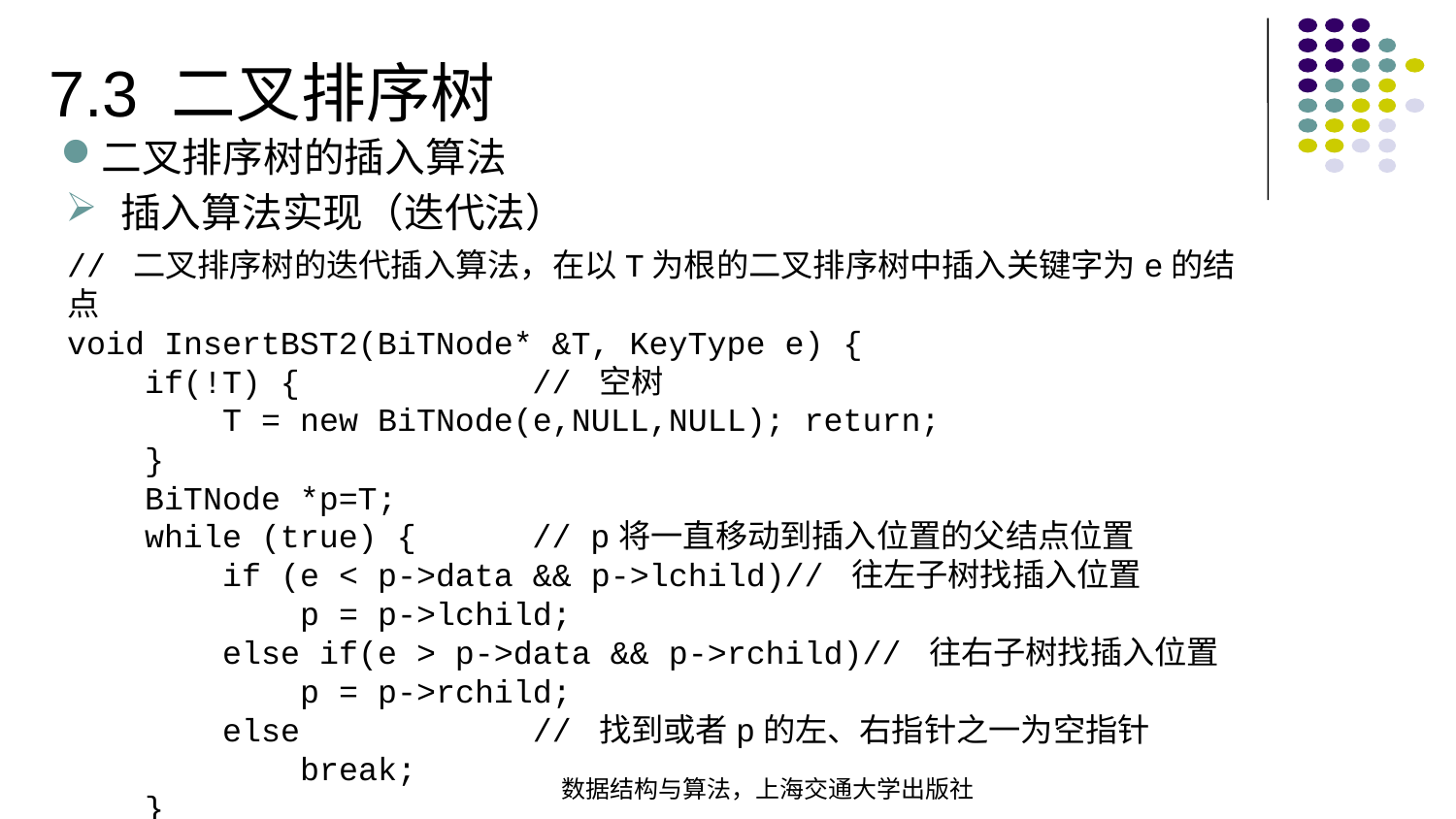

7.3 二叉排序树
二叉排序树的插入算法
插入算法实现（迭代法）
// 二叉排序树的迭代插入算法，在以T为根的二叉排序树中插入关键字为e的结点void InsertBST2(BiTNode* &T, KeyType e) {    if(!T) {            // 空树        T = new BiTNode(e,NULL,NULL); return;    }    BiTNode *p=T;    while (true) {      // p将一直移动到插入位置的父结点位置        if (e < p->data && p->lchild)// 往左子树找插入位置            p = p->lchild;        else if(e > p->data && p->rchild)// 往右子树找插入位置            p = p->rchild;        else            // 找到或者p的左、右指针之一为空指针            break;    }